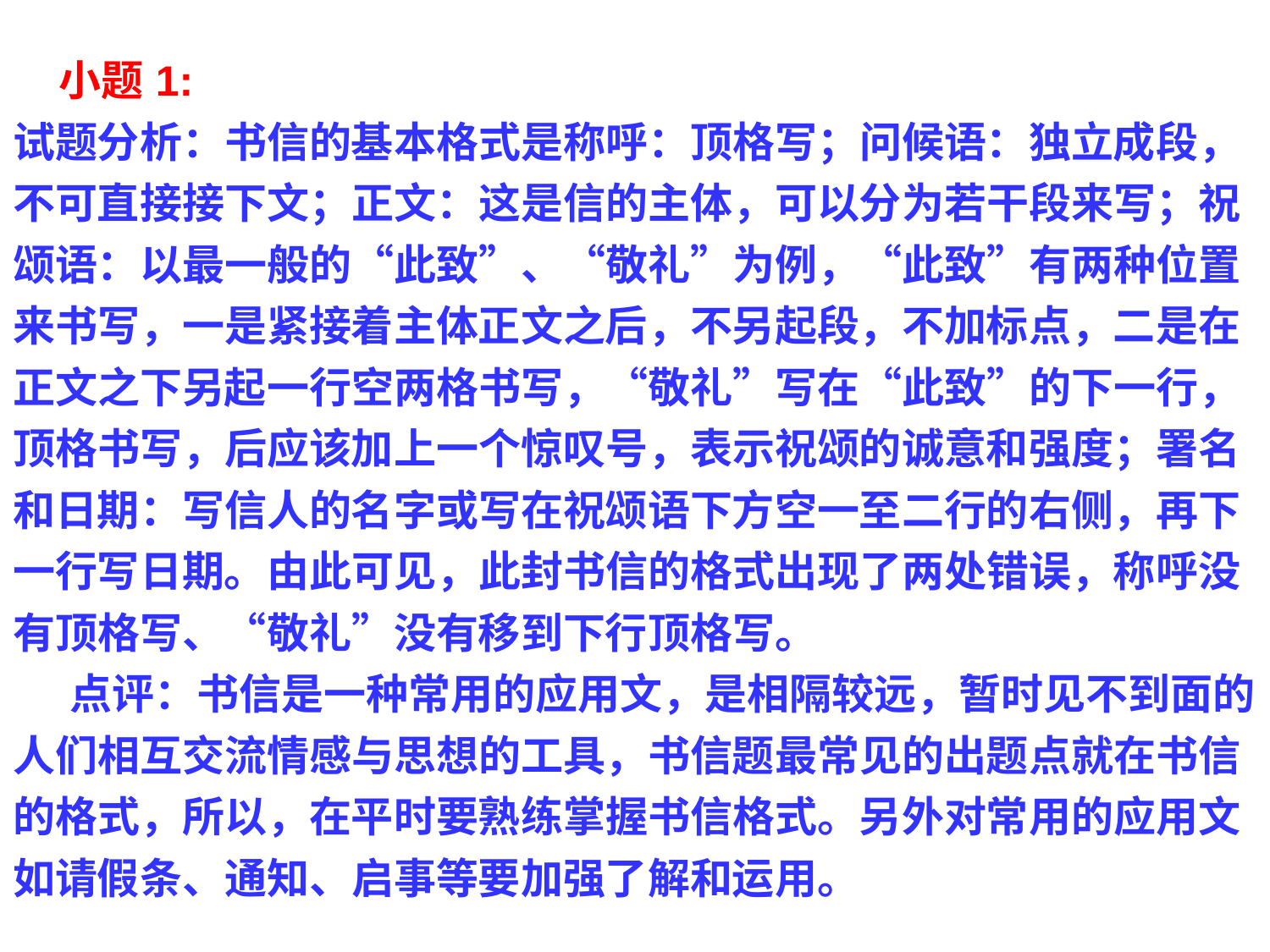

| 小题1: 试题分析：书信的基本格式是称呼：顶格写；问候语：独立成段，不可直接接下文；正文：这是信的主体，可以分为若干段来写；祝颂语：以最一般的“此致”、“敬礼”为例，“此致”有两种位置来书写，一是紧接着主体正文之后，不另起段，不加标点，二是在正文之下另起一行空两格书写，“敬礼”写在“此致”的下一行，顶格书写，后应该加上一个惊叹号，表示祝颂的诚意和强度；署名和日期：写信人的名字或写在祝颂语下方空一至二行的右侧，再下一行写日期。由此可见，此封书信的格式出现了两处错误，称呼没有顶格写、“敬礼”没有移到下行顶格写。 点评：书信是一种常用的应用文，是相隔较远，暂时见不到面的人们相互交流情感与思想的工具，书信题最常见的出题点就在书信的格式，所以，在平时要熟练掌握书信格式。另外对常用的应用文如请假条、通知、启事等要加强了解和运用。 |
| --- |